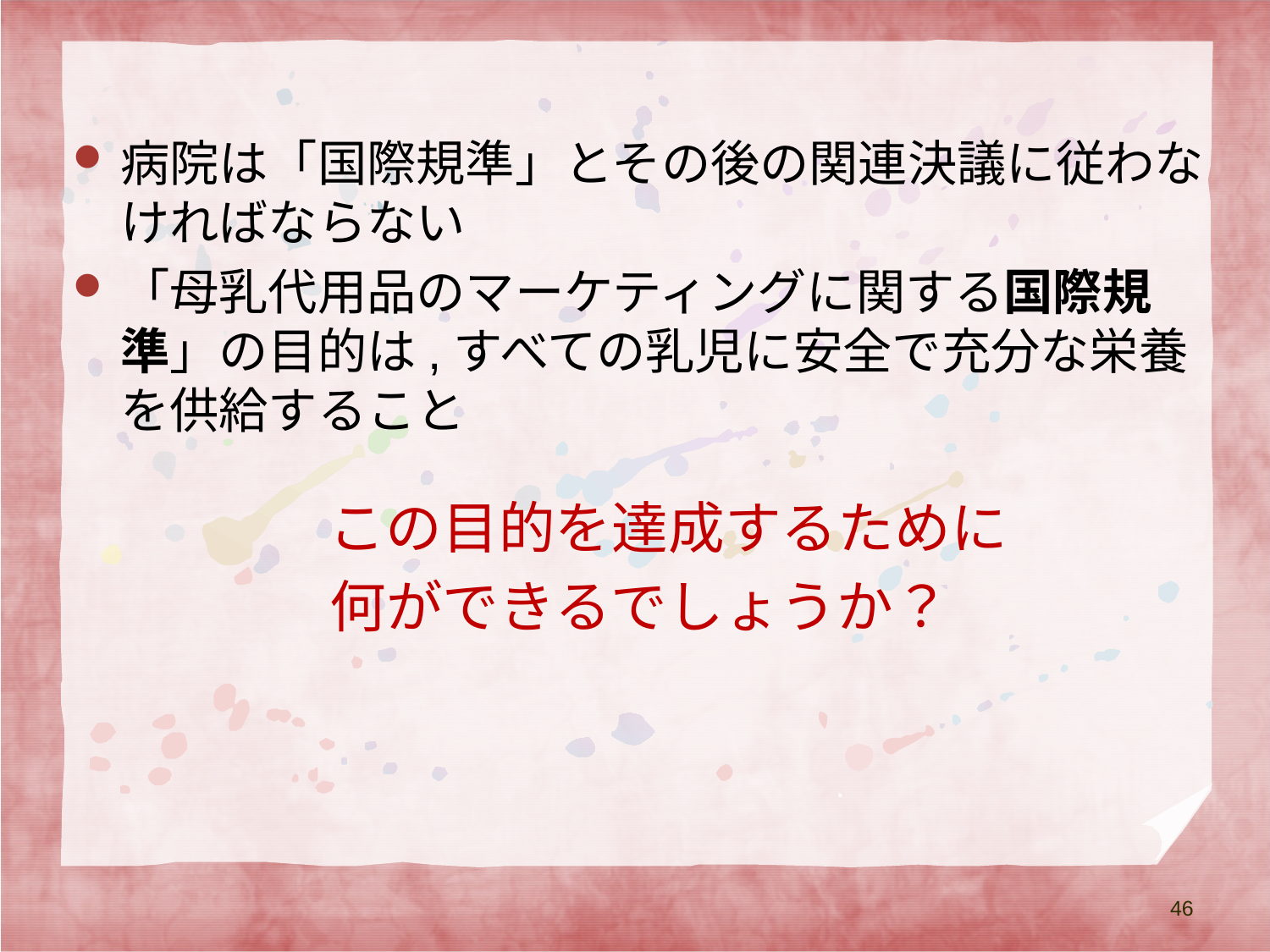

病院は「国際規準」とその後の関連決議に従わなければならない
「母乳代用品のマーケティングに関する国際規準」の目的は,すべての乳児に安全で充分な栄養を供給すること
　この目的を達成するために
何ができるでしょうか？
46